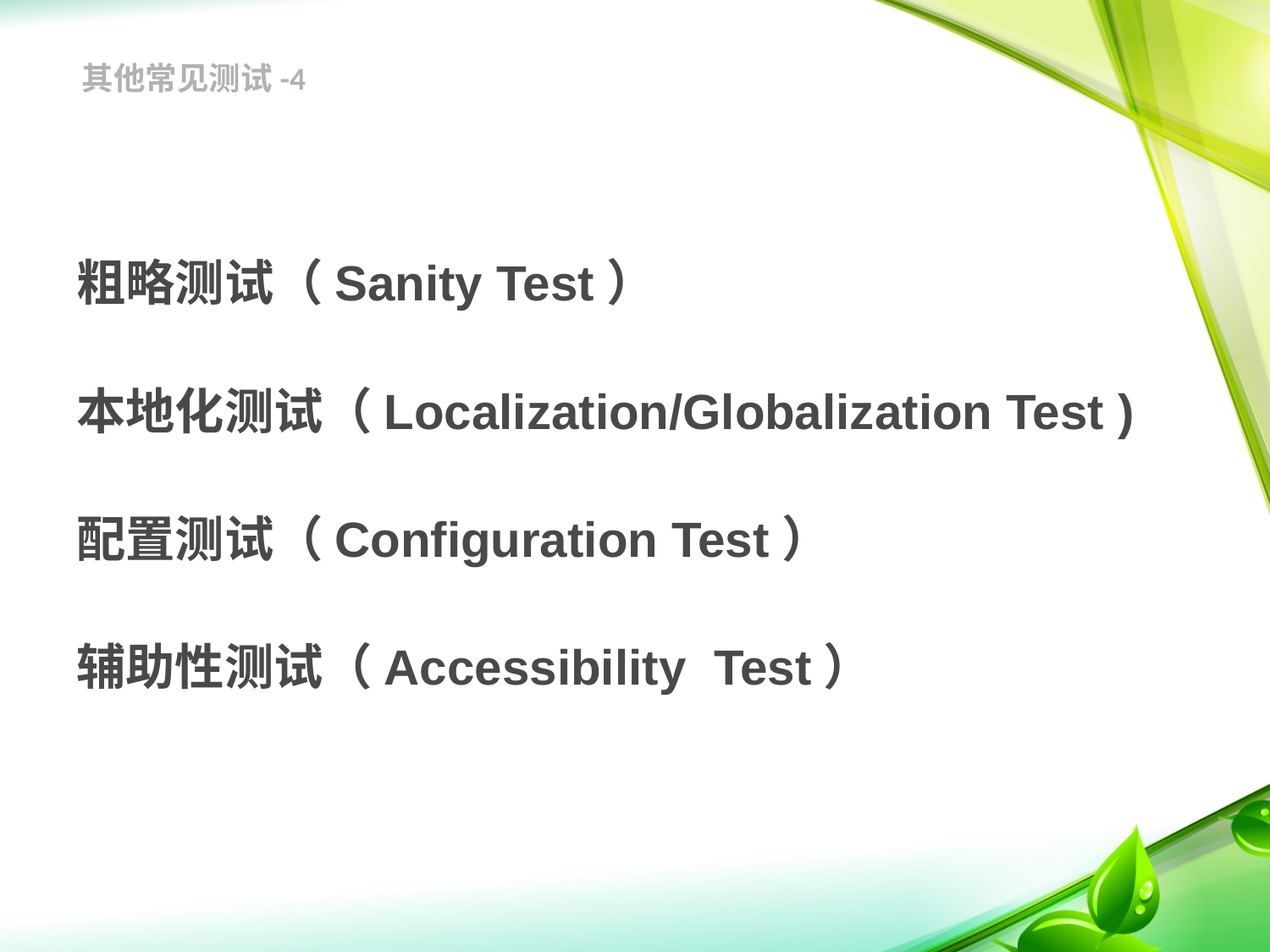

其他常见测试-4
粗略测试（Sanity Test）
本地化测试（Localization/Globalization Test )
配置测试（Configuration Test）
辅助性测试（Accessibility  Test）